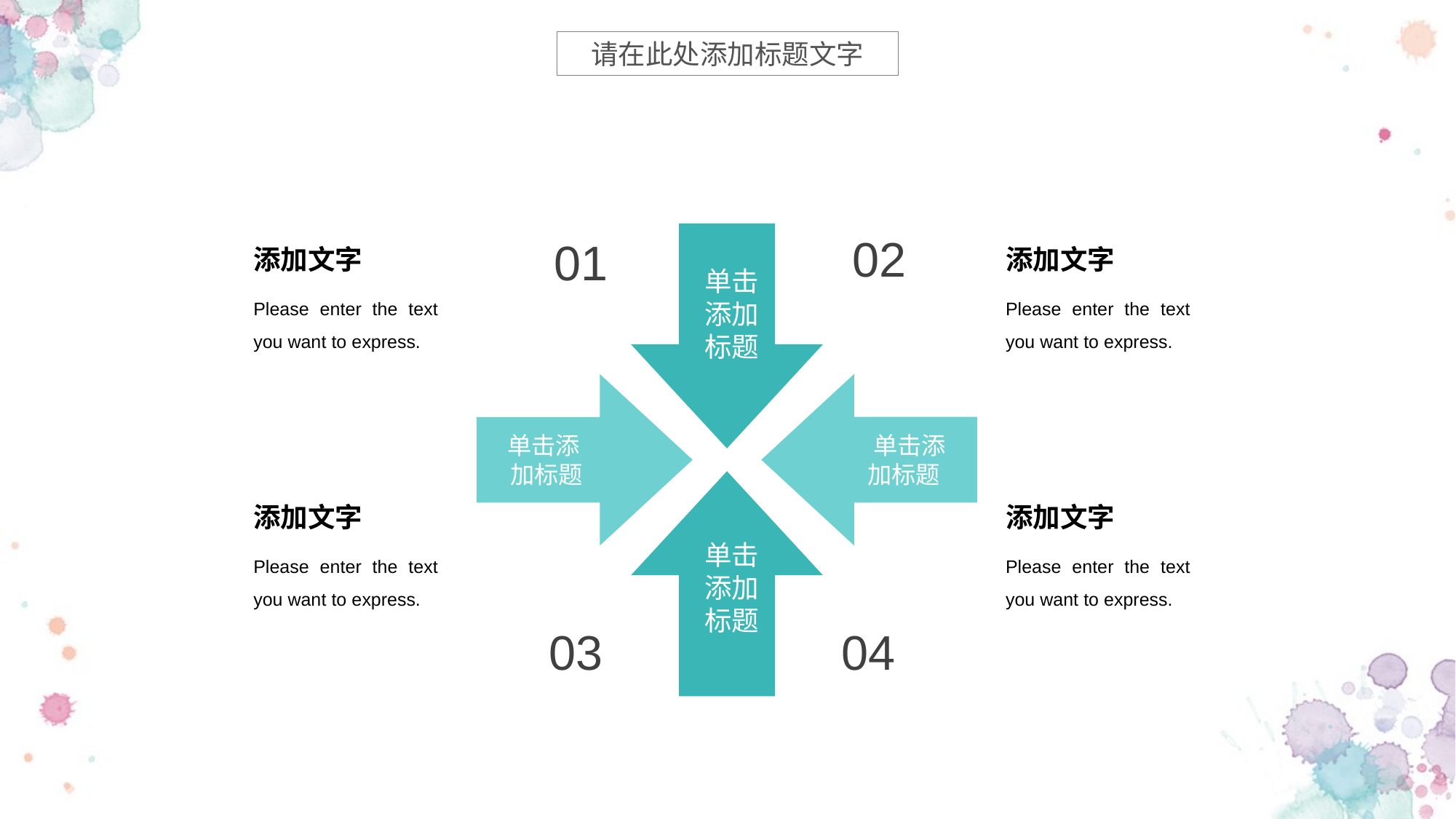

请在此处添加标题文字
02

01
添加文字
添加文字
  单击
  添加
  标题
Please enter the text you want to express.
Please enter the text you want to express.

 单击添    加标题
 单击添加标题

添加文字
添加文字
  单击
  添加
  标题
Please enter the text you want to express.
Please enter the text you want to express.
03
04